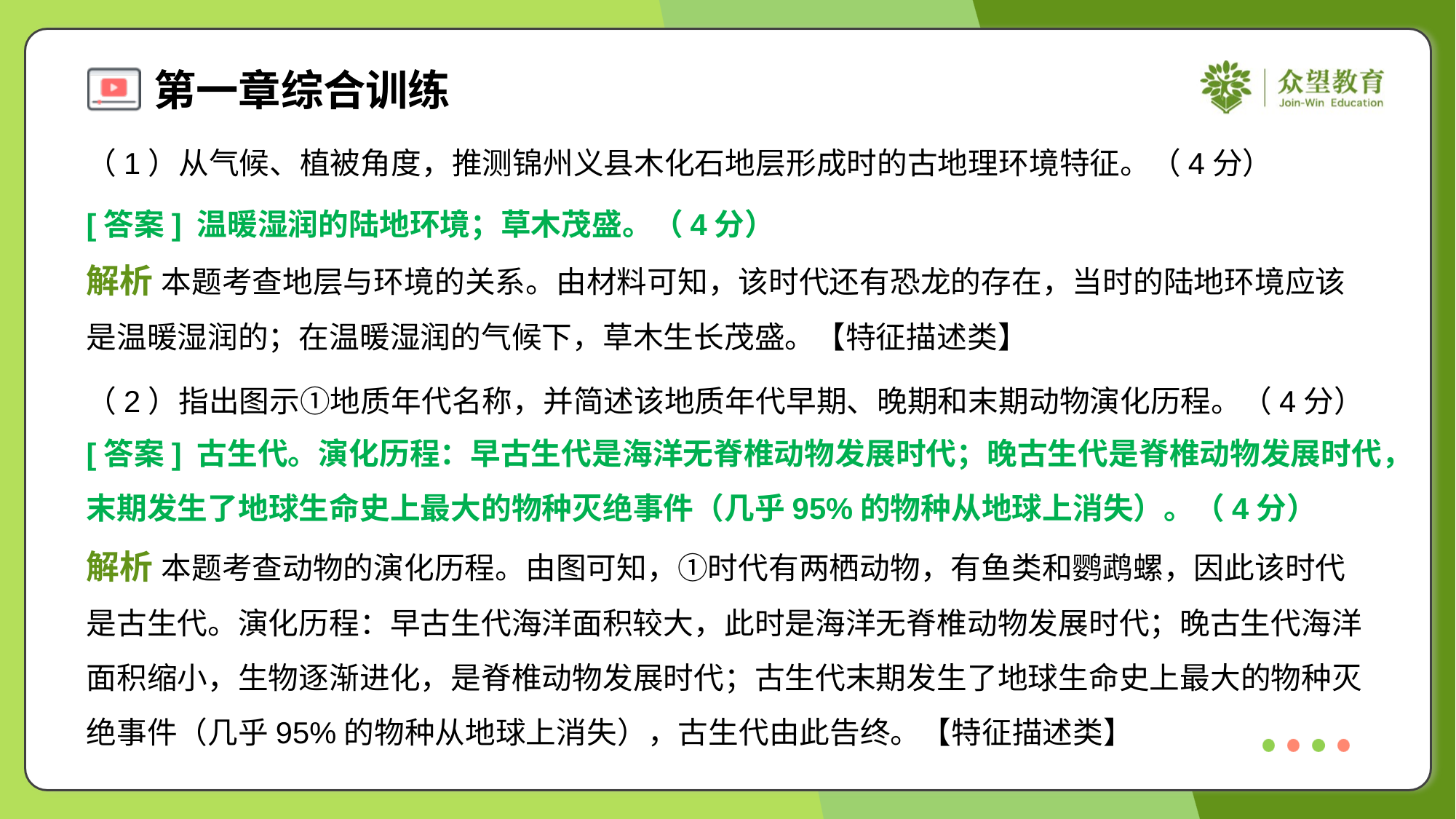

（1）从气候、植被角度，推测锦州义县木化石地层形成时的古地理环境特征。（4分）
[答案] 温暖湿润的陆地环境；草木茂盛。（4分）
解析 本题考查地层与环境的关系。由材料可知，该时代还有恐龙的存在，当时的陆地环境应该
是温暖湿润的；在温暖湿润的气候下，草木生长茂盛。【特征描述类】
（2）指出图示①地质年代名称，并简述该地质年代早期、晚期和末期动物演化历程。（4分）
[答案] 古生代。演化历程：早古生代是海洋无脊椎动物发展时代；晚古生代是脊椎动物发展时代，
末期发生了地球生命史上最大的物种灭绝事件（几乎95%的物种从地球上消失）。（4分）
解析 本题考查动物的演化历程。由图可知，①时代有两栖动物，有鱼类和鹦鹉螺，因此该时代
是古生代。演化历程：早古生代海洋面积较大，此时是海洋无脊椎动物发展时代；晚古生代海洋
面积缩小，生物逐渐进化，是脊椎动物发展时代；古生代末期发生了地球生命史上最大的物种灭
绝事件（几乎95%的物种从地球上消失），古生代由此告终。【特征描述类】